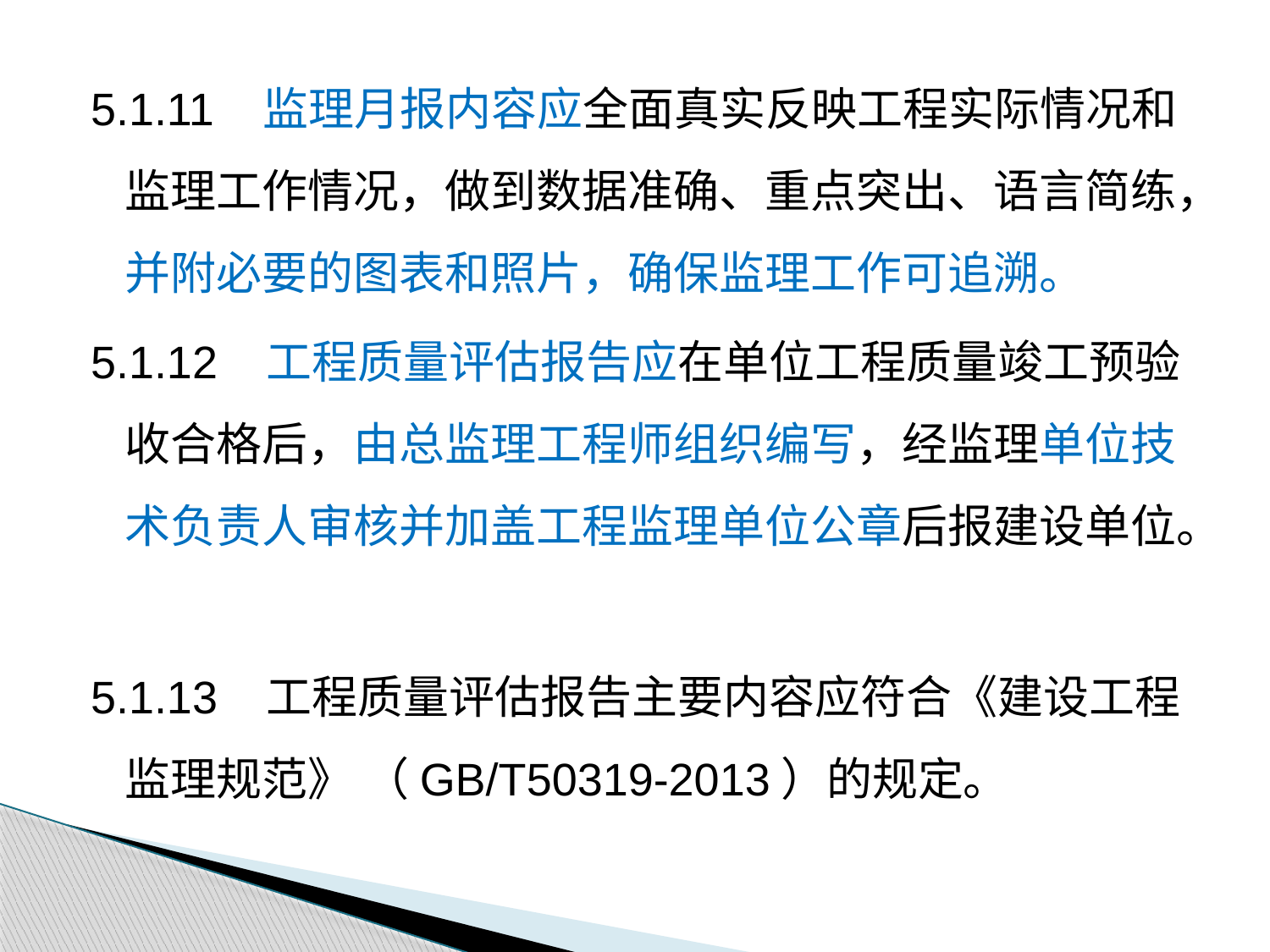

5.1.11   监理月报内容应全面真实反映工程实际情况和监理工作情况，做到数据准确、重点突出、语言简练，并附必要的图表和照片，确保监理工作可追溯。
5.1.12   工程质量评估报告应在单位工程质量竣工预验收合格后，由总监理工程师组织编写，经监理单位技术负责人审核并加盖工程监理单位公章后报建设单位。
5.1.13   工程质量评估报告主要内容应符合《建设工程监理规范》 （GB/T50319-2013）的规定。